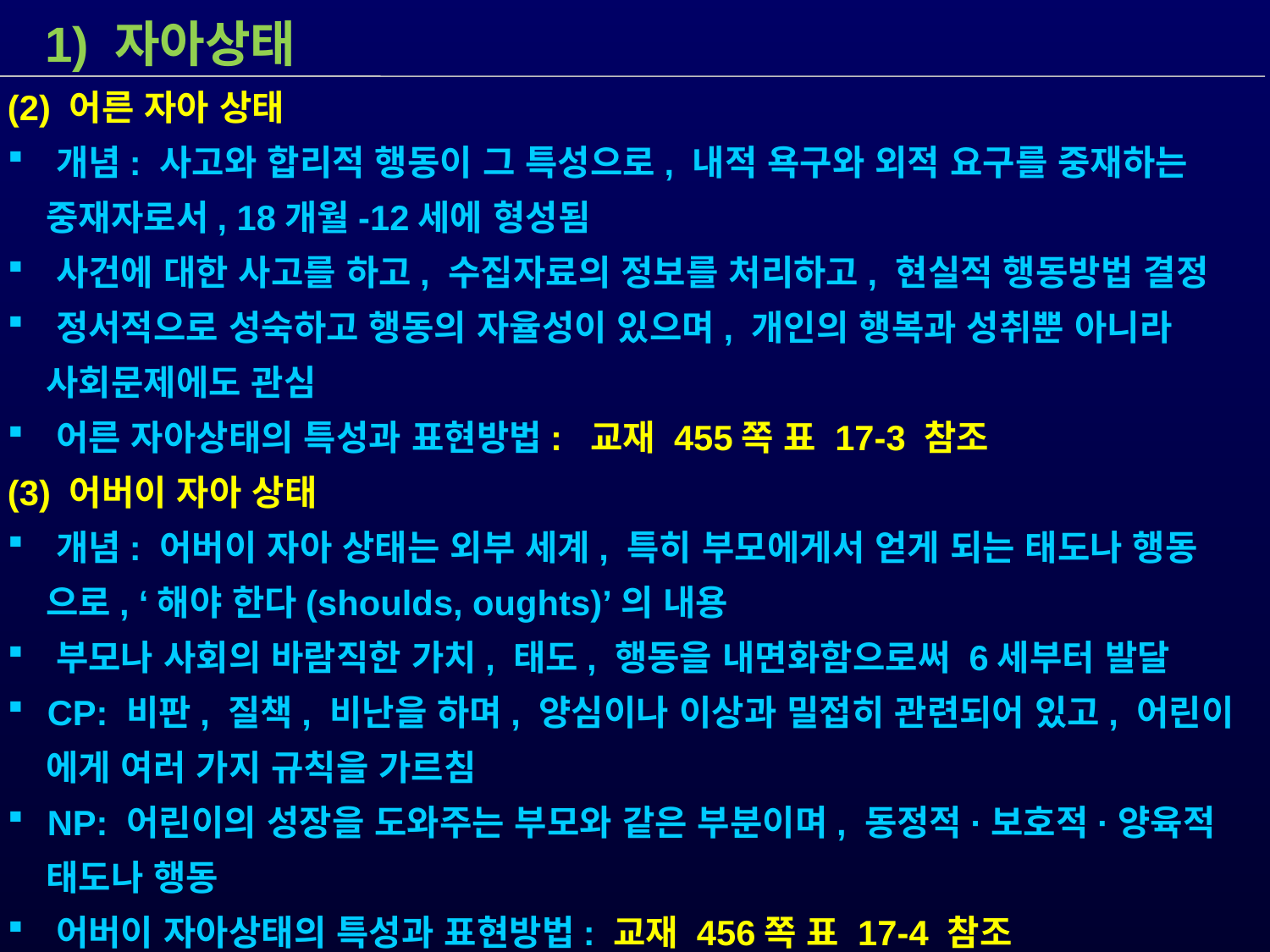

1) 자아상태
(2) 어른 자아 상태
 개념: 사고와 합리적 행동이 그 특성으로, 내적 욕구와 외적 요구를 중재하는
   중재자로서, 18개월-12세에 형성됨
 사건에 대한 사고를 하고, 수집자료의 정보를 처리하고, 현실적 행동방법 결정
 정서적으로 성숙하고 행동의 자율성이 있으며, 개인의 행복과 성취뿐 아니라
   사회문제에도 관심
 어른 자아상태의 특성과 표현방법:  교재 455쪽 표 17-3 참조
(3) 어버이 자아 상태
 개념: 어버이 자아 상태는 외부 세계, 특히 부모에게서 얻게 되는 태도나 행동
   으로, ‘해야 한다(shoulds, oughts)’의 내용
 부모나 사회의 바람직한 가치, 태도, 행동을 내면화함으로써 6세부터 발달
 CP: 비판, 질책, 비난을 하며, 양심이나 이상과 밀접히 관련되어 있고, 어린이
   에게 여러 가지 규칙을 가르침
 NP: 어린이의 성장을 도와주는 부모와 같은 부분이며, 동정적·보호적·양육적
   태도나 행동
 어버이 자아상태의 특성과 표현방법: 교재 456쪽 표 17-4 참조